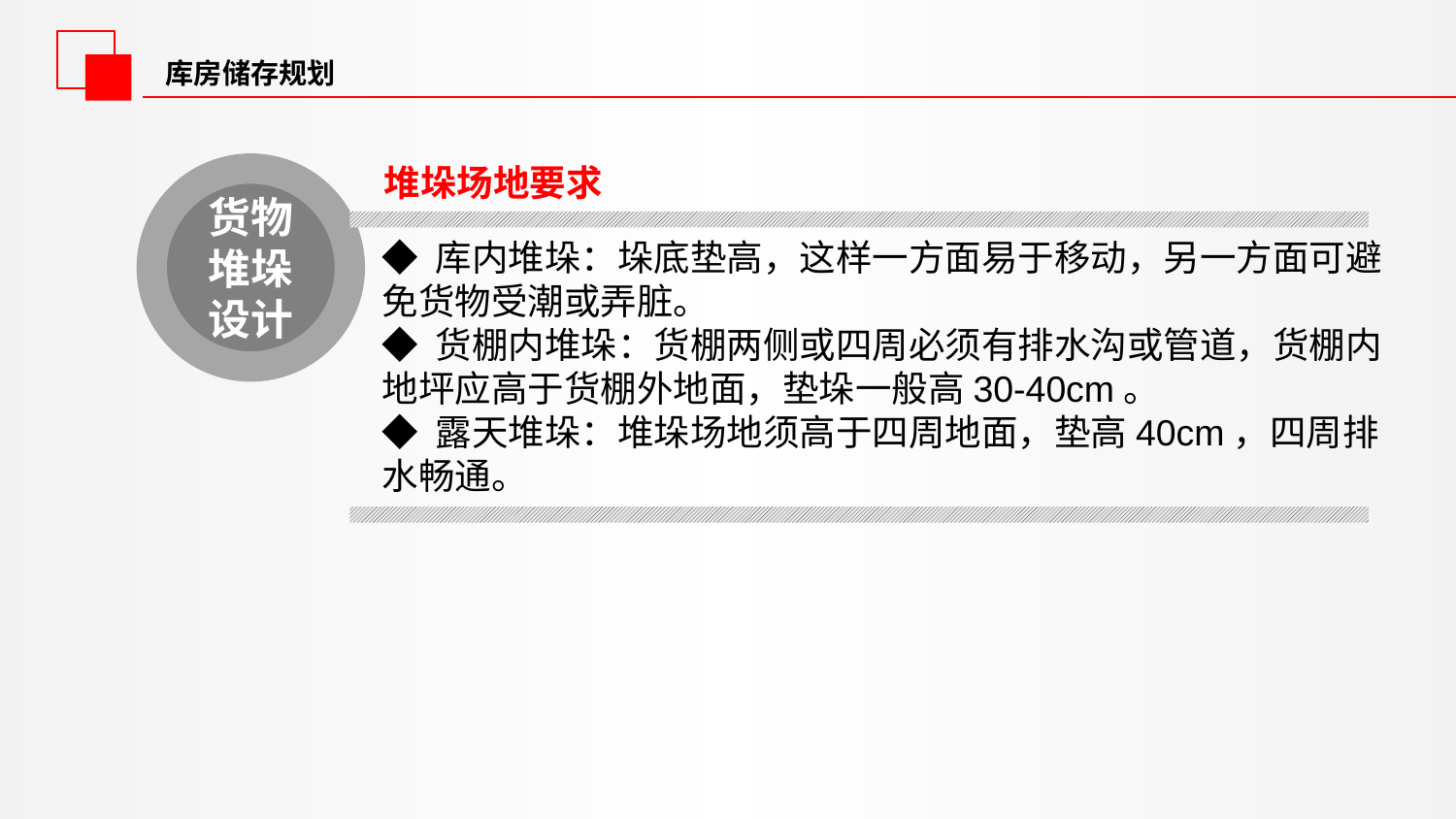

库房储存规划
堆垛场地要求
货物堆垛设计

◆ 库内堆垛：垛底垫高，这样一方面易于移动，另一方面可避免货物受潮或弄脏。
◆ 货棚内堆垛：货棚两侧或四周必须有排水沟或管道，货棚内地坪应高于货棚外地面，垫垛一般高30-40cm。
◆ 露天堆垛：堆垛场地须高于四周地面，垫高40cm，四周排水畅通。